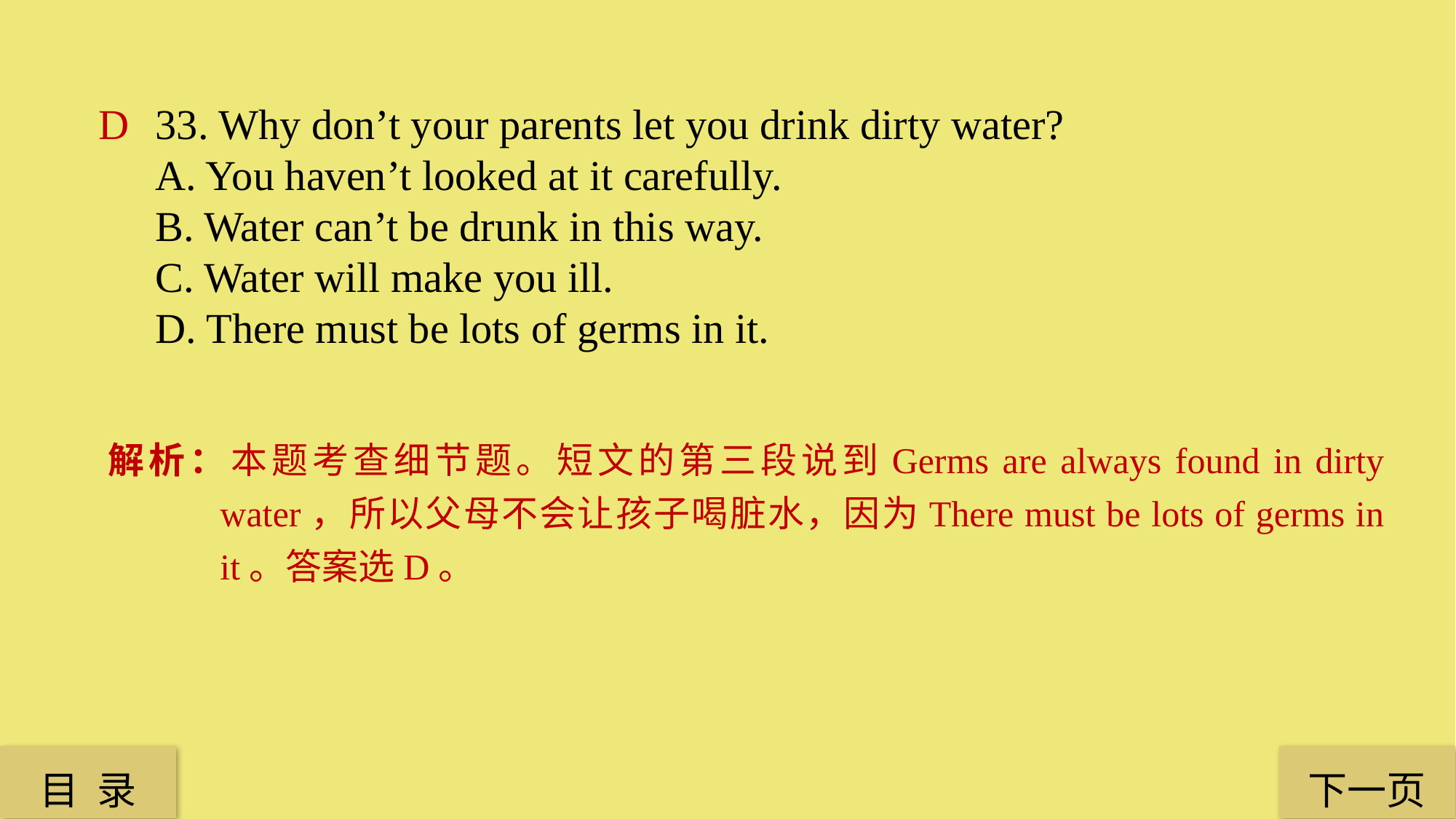

D
33. Why don’t your parents let you drink dirty water?
A. You haven’t looked at it carefully.
B. Water can’t be drunk in this way.
C. Water will make you ill.
D. There must be lots of germs in it.
解析：本题考查细节题。短文的第三段说到Germs are always found in dirty water，所以父母不会让孩子喝脏水，因为There must be lots of germs in it。答案选D。